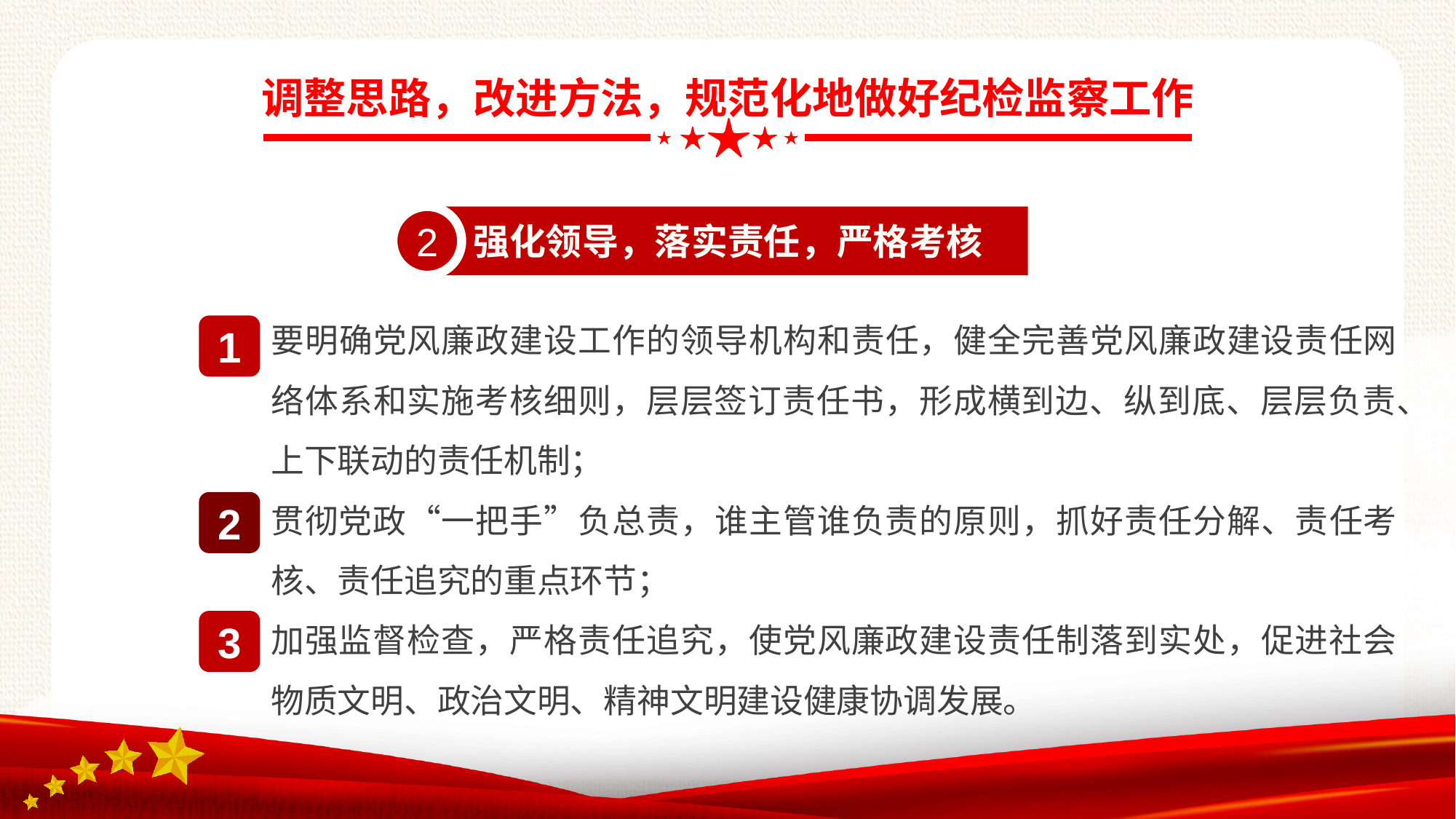

2
强化领导，落实责任，严格考核
要明确党风廉政建设工作的领导机构和责任，健全完善党风廉政建设责任网络体系和实施考核细则，层层签订责任书，形成横到边、纵到底、层层负责、上下联动的责任机制；
贯彻党政“一把手”负总责，谁主管谁负责的原则，抓好责任分解、责任考核、责任追究的重点环节；
加强监督检查，严格责任追究，使党风廉政建设责任制落到实处，促进社会物质文明、政治文明、精神文明建设健康协调发展。
1
2
3